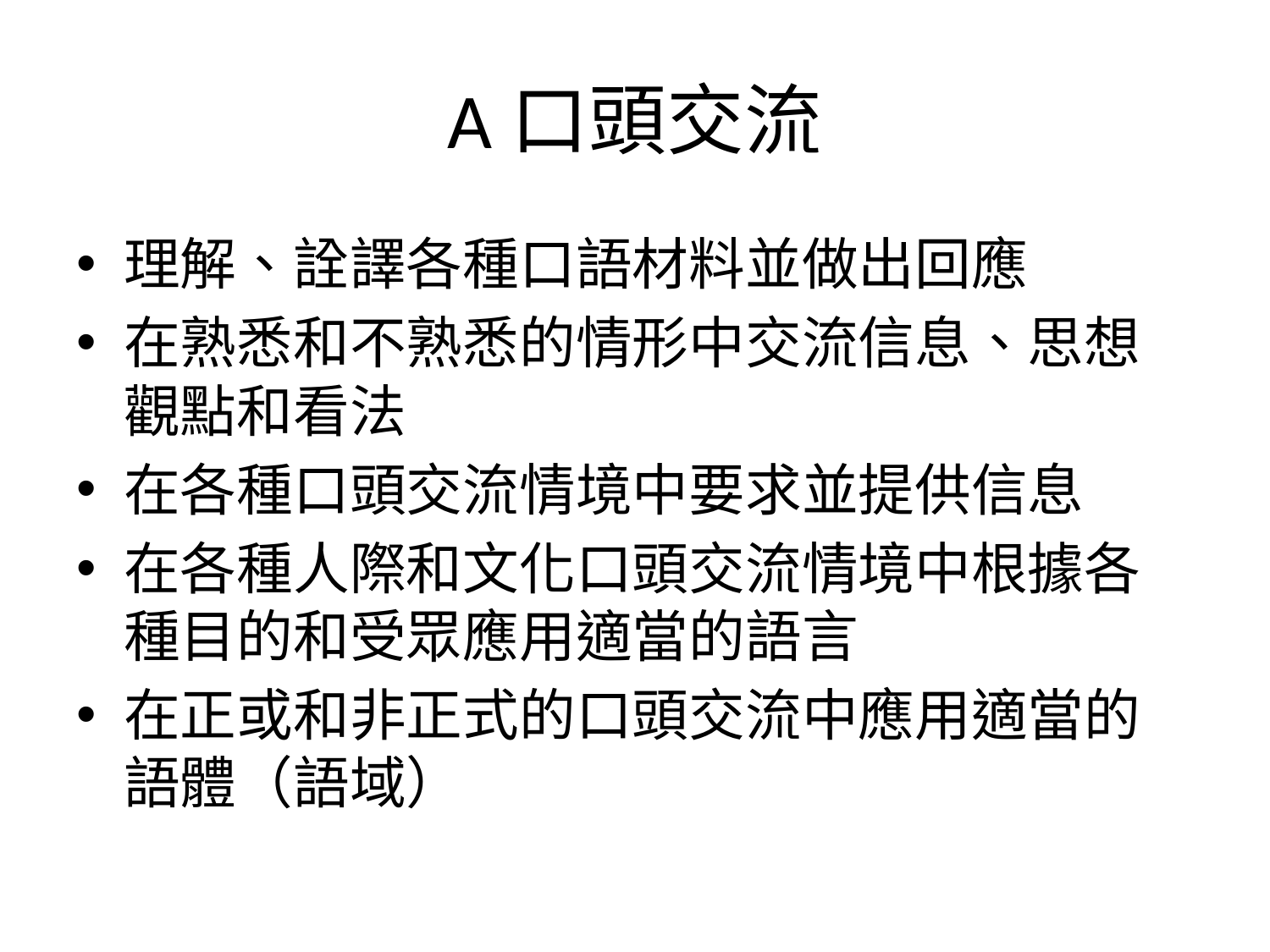

# A口頭交流
理解、詮譯各種口語材料並做出回應
在熟悉和不熟悉的情形中交流信息、思想觀點和看法
在各種口頭交流情境中要求並提供信息
在各種人際和文化口頭交流情境中根據各種目的和受眾應用適當的語言
在正或和非正式的口頭交流中應用適當的語體（語域）